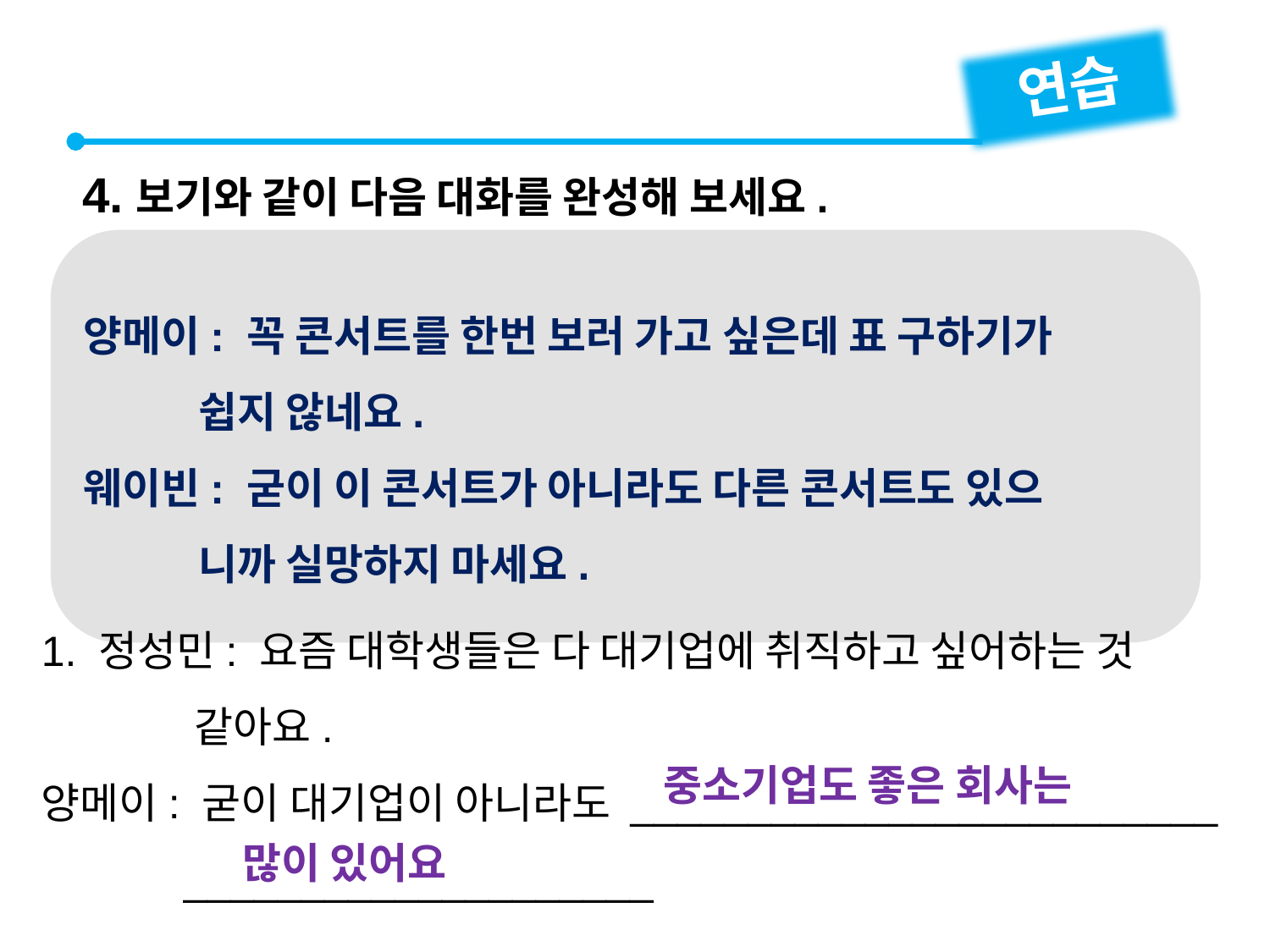

연습
4.보기와 같이 다음 대화를 완성해 보세요.
양메이: 꼭 콘서트를 한번 보러 가고 싶은데 표 구하기가
           쉽지 않네요.
웨이빈: 굳이 이 콘서트가 아니라도 다른 콘서트도 있으
           니까 실망하지 마세요.
1. 정성민: 요즘 대학생들은 다 대기업에 취직하고 싶어하는 것
               같아요.
양메이: 굳이 대기업이 아니라도 _________________________
            ____________________

중소기업도 좋은 회사는
 많이 있어요